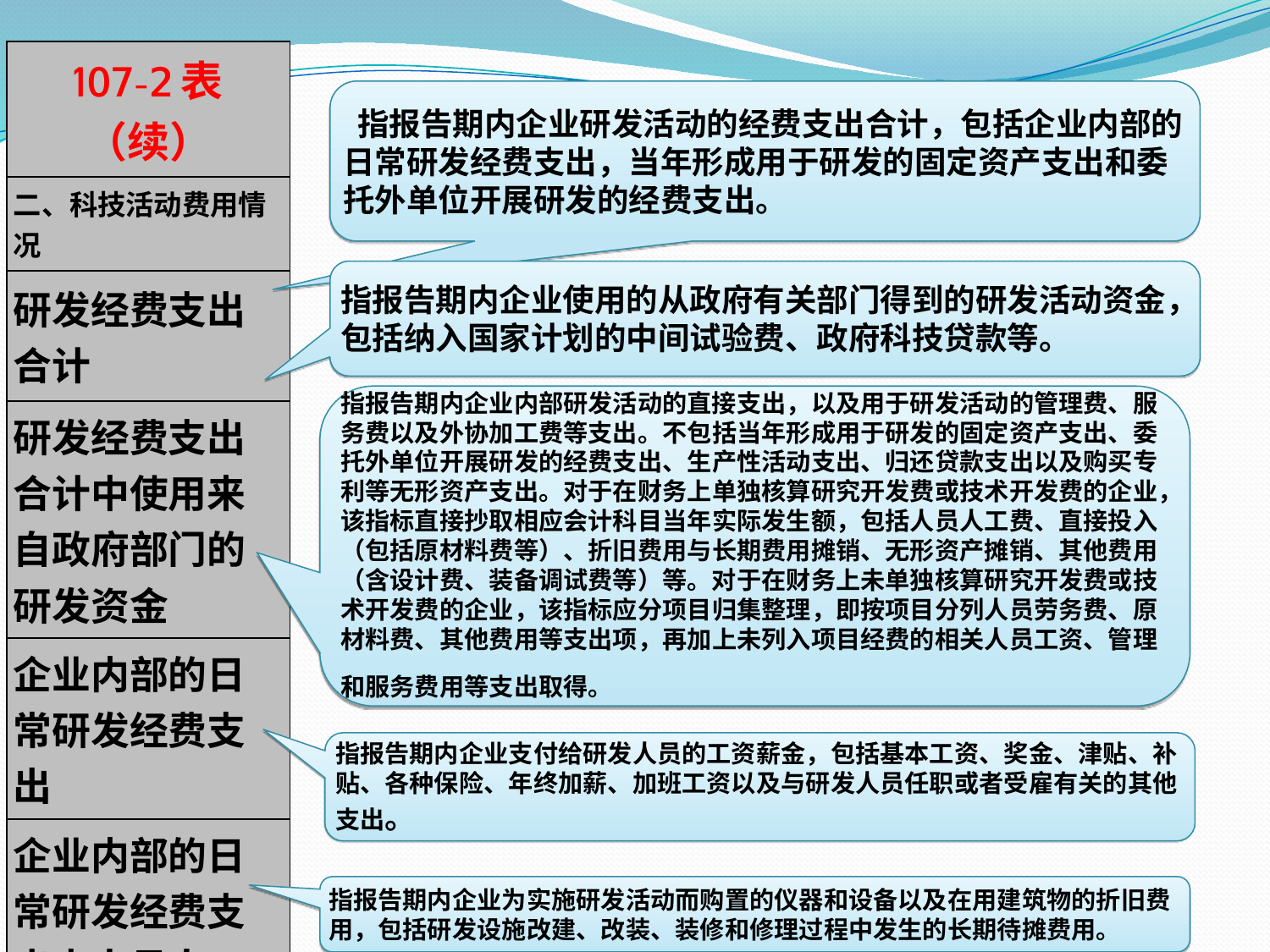

| 107-2表（续） |
| --- |
| 二、科技活动费用情况 |
| 研发经费支出合计 |
| 研发经费支出合计中使用来自政府部门的研发资金 |
| 企业内部的日常研发经费支出 |
| 企业内部的日常研发经费支出中人员人工费 |
| 企业内部的日常研发经费支出中折旧费用与长期费用摊销 |
 指报告期内企业研发活动的经费支出合计，包括企业内部的日常研发经费支出，当年形成用于研发的固定资产支出和委托外单位开展研发的经费支出。
指报告期内企业使用的从政府有关部门得到的研发活动资金，包括纳入国家计划的中间试验费、政府科技贷款等。
指报告期内企业内部研发活动的直接支出，以及用于研发活动的管理费、服务费以及外协加工费等支出。不包括当年形成用于研发的固定资产支出、委托外单位开展研发的经费支出、生产性活动支出、归还贷款支出以及购买专利等无形资产支出。对于在财务上单独核算研究开发费或技术开发费的企业，该指标直接抄取相应会计科目当年实际发生额，包括人员人工费、直接投入（包括原材料费等）、折旧费用与长期费用摊销、无形资产摊销、其他费用（含设计费、装备调试费等）等。对于在财务上未单独核算研究开发费或技术开发费的企业，该指标应分项目归集整理，即按项目分列人员劳务费、原材料费、其他费用等支出项，再加上未列入项目经费的相关人员工资、管理和服务费用等支出取得。
指报告期内企业支付给研发人员的工资薪金，包括基本工资、奖金、津贴、补贴、各种保险、年终加薪、加班工资以及与研发人员任职或者受雇有关的其他支出。
60
指报告期内企业为实施研发活动而购置的仪器和设备以及在用建筑物的折旧费用，包括研发设施改建、改装、装修和修理过程中发生的长期待摊费用。